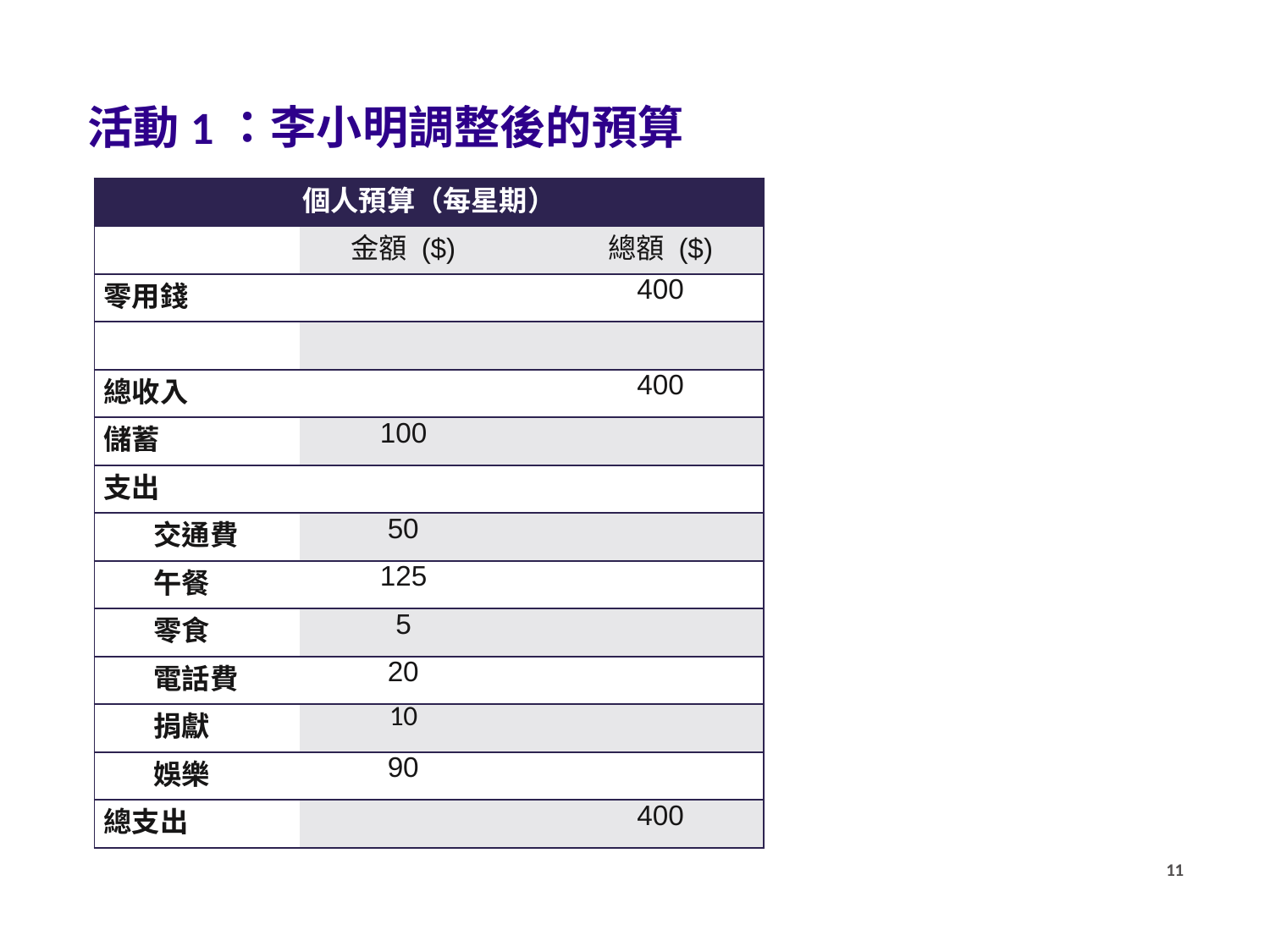

活動1：李小明調整後的預算
| 個人預算（每星期） |  |  |  |
| --- | --- | --- | --- |
|  | 金額 ($) |  | 總額 ($) |
| 零用錢 |  |  | 400 |
|  |  |  |  |
| 總收入 |  |  | 400 |
| 儲蓄 | 100 |  |  |
| 支出 |  |  |  |
| 交通費 | 50 |  |  |
| 午餐 | 125 |  |  |
| 零食 | 5 |  |  |
| 電話費 | 20 |  |  |
| 捐獻 | 10 |  |  |
| 娛樂 | 90 |  |  |
| 總支出 |  |  | 400 |